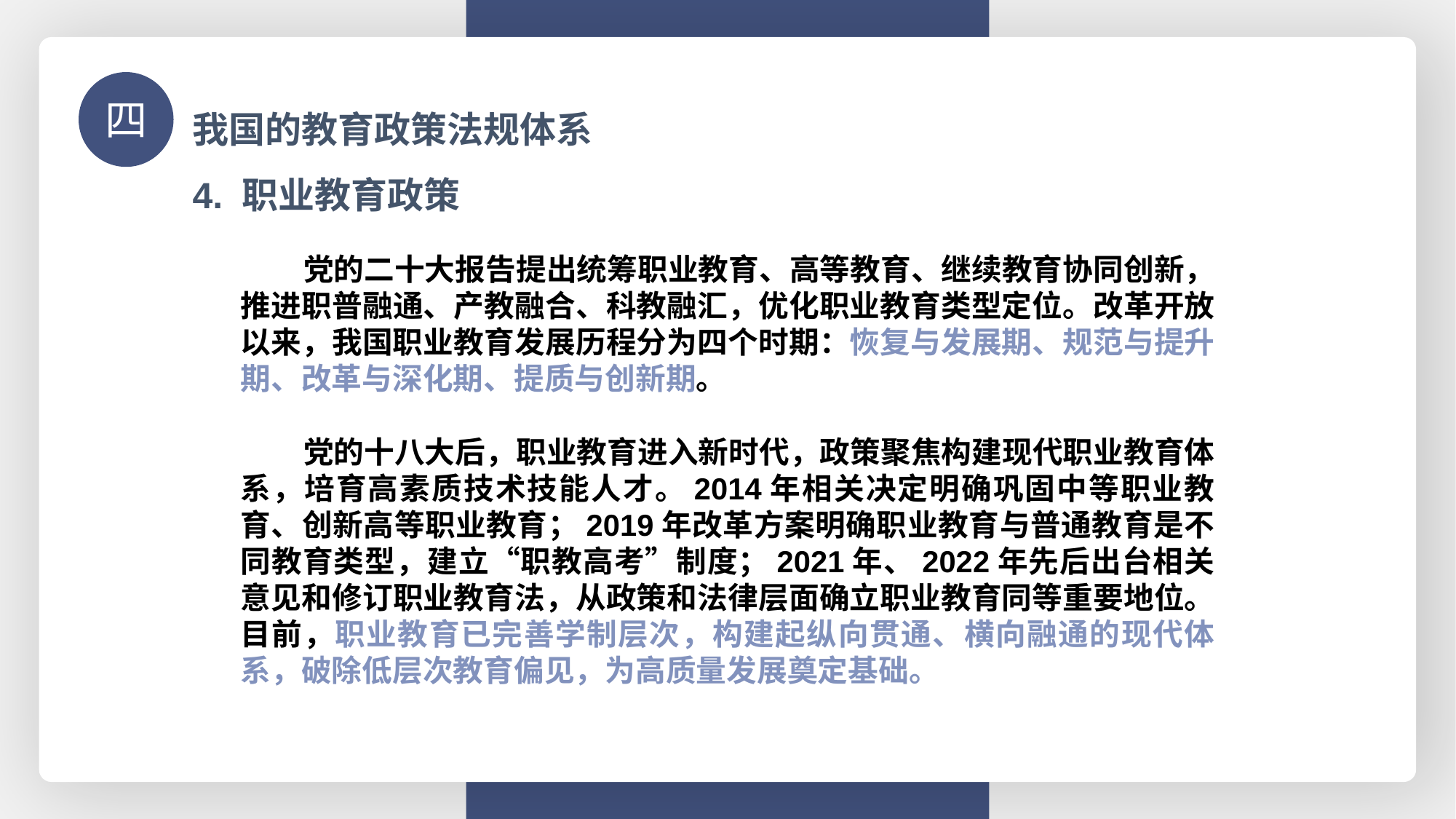

我国的教育政策法规体系
四
4. 职业教育政策
        党的二十大报告提出统筹职业教育、高等教育、继续教育协同创新，推进职普融通、产教融合、科教融汇，优化职业教育类型定位。改革开放以来，我国职业教育发展历程分为四个时期：恢复与发展期、规范与提升期、改革与深化期、提质与创新期。

        党的十八大后，职业教育进入新时代，政策聚焦构建现代职业教育体系，培育高素质技术技能人才。2014年相关决定明确巩固中等职业教育、创新高等职业教育；2019年改革方案明确职业教育与普通教育是不同教育类型，建立“职教高考”制度；2021年、2022年先后出台相关意见和修订职业教育法，从政策和法律层面确立职业教育同等重要地位。目前，职业教育已完善学制层次，构建起纵向贯通、横向融通的现代体系，破除低层次教育偏见，为高质量发展奠定基础。